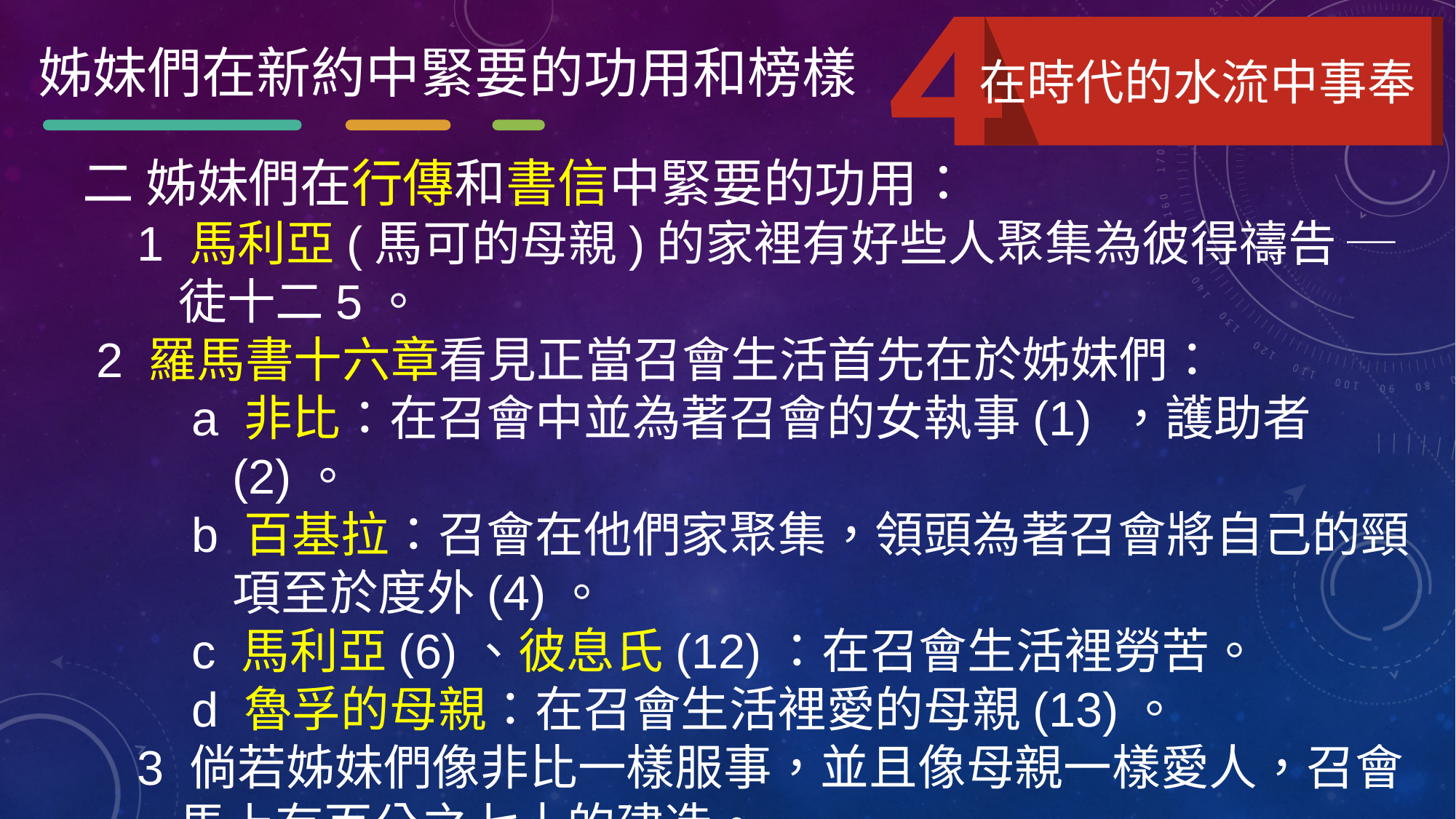

姊妹們在新約中緊要的功用和榜樣
在時代的水流中事奉

二 姊妹們在行傳和書信中緊要的功用：
1 馬利亞(馬可的母親)的家裡有好些人聚集為彼得禱告 ─ 徒十二5。
2 羅馬書十六章看見正當召會生活首先在於姊妹們：
a 非比：在召會中並為著召會的女執事(1) ，護助者(2)。
b 百基拉：召會在他們家聚集，領頭為著召會將自己的頸項至於度外(4)。
c 馬利亞(6)、彼息氏(12)：在召會生活裡勞苦。
d 魯孚的母親：在召會生活裡愛的母親(13)。
3 倘若姊妹們像非比一樣服事，並且像母親一樣愛人，召會馬上有百分之七十的建造。